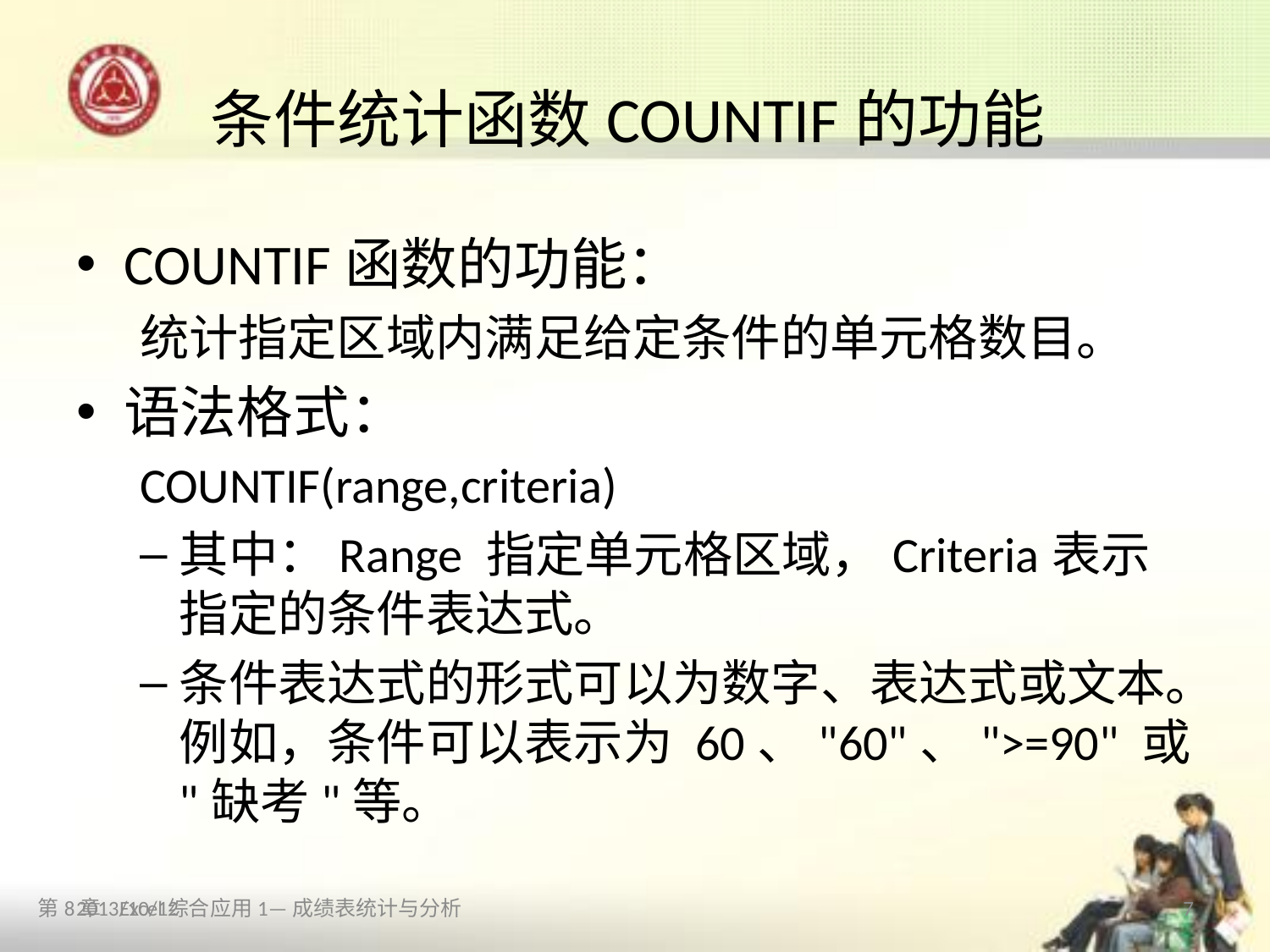

# 条件统计函数COUNTIF的功能
COUNTIF函数的功能：
统计指定区域内满足给定条件的单元格数目。
语法格式：
COUNTIF(range,criteria)
其中：Range 指定单元格区域，Criteria表示指定的条件表达式。
条件表达式的形式可以为数字、表达式或文本。例如，条件可以表示为 60、"60"、">=90" 或 "缺考"等。
第8章  Excel综合应用1—成绩表统计与分析
7
2013/10/12